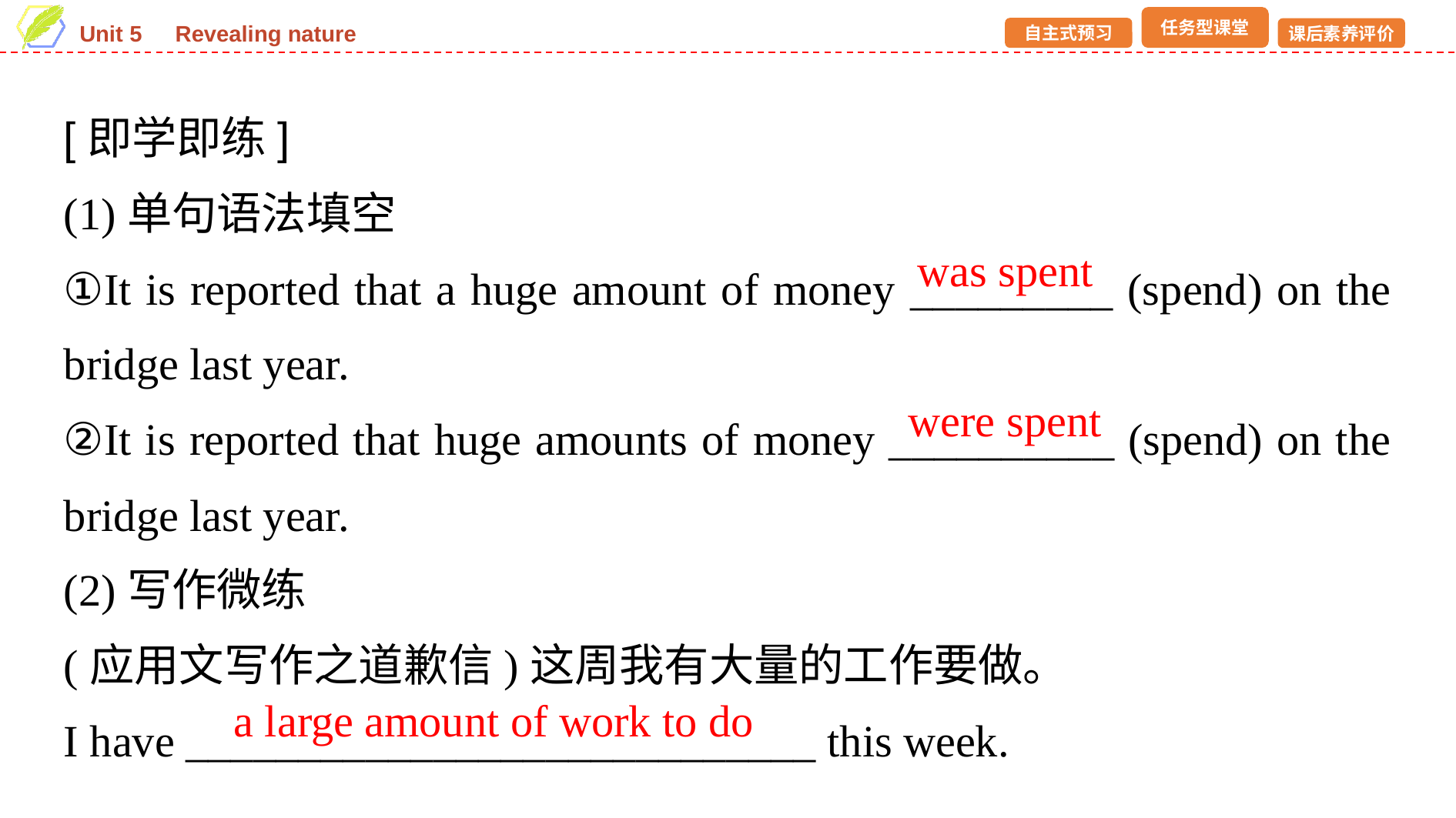

[即学即练]
(1)单句语法填空
①It is reported that a huge amount of money _________ (spend) on the bridge last year.
②It is reported that huge amounts of money __________ (spend) on the bridge last year.
(2)写作微练
(应用文写作之道歉信)这周我有大量的工作要做。
I have ____________________________ this week.
was spent
were spent
a large amount of work to do